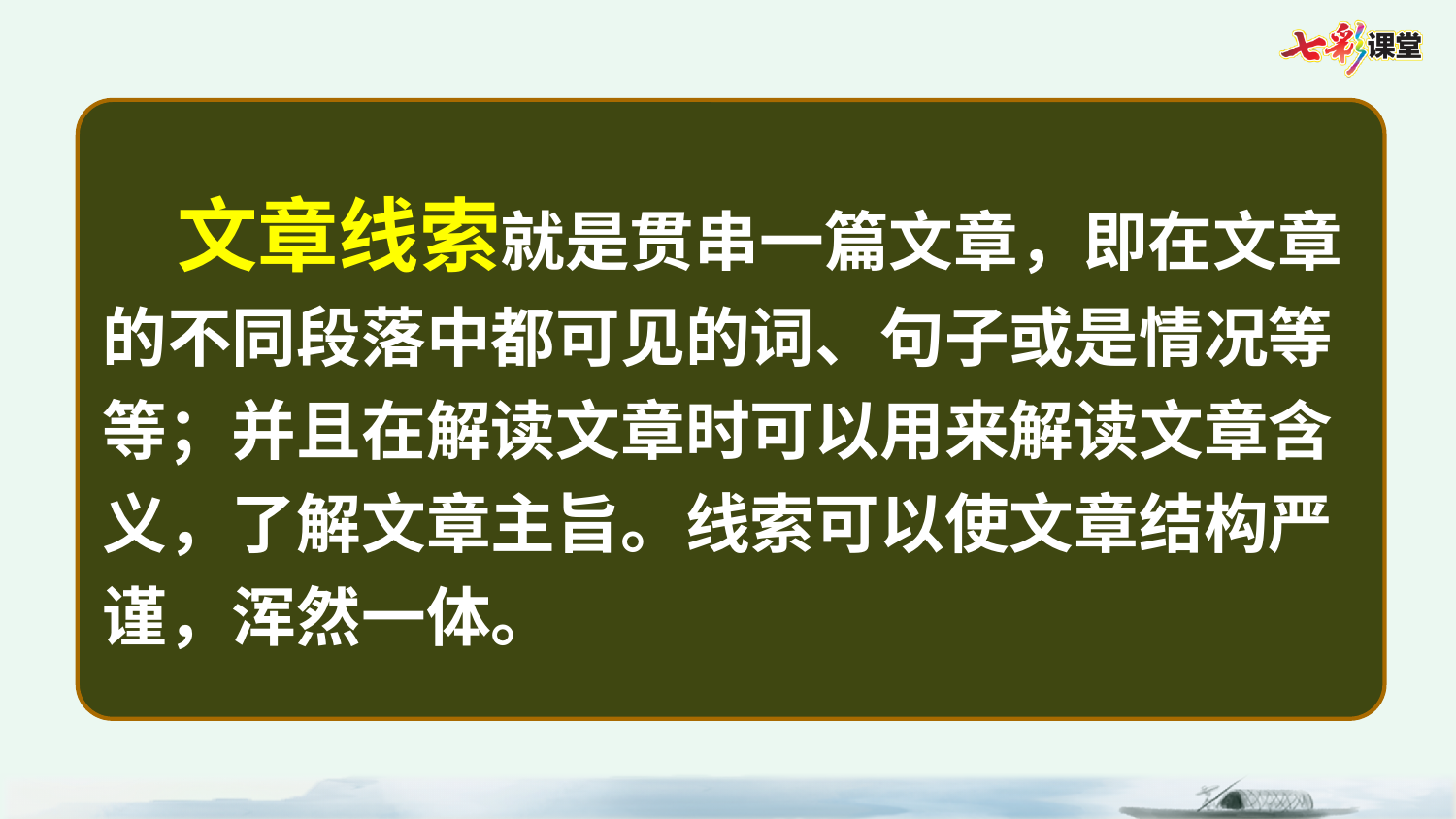

文章线索就是贯串一篇文章，即在文章的不同段落中都可见的词、句子或是情况等等；并且在解读文章时可以用来解读文章含义，了解文章主旨。线索可以使文章结构严谨，浑然一体。